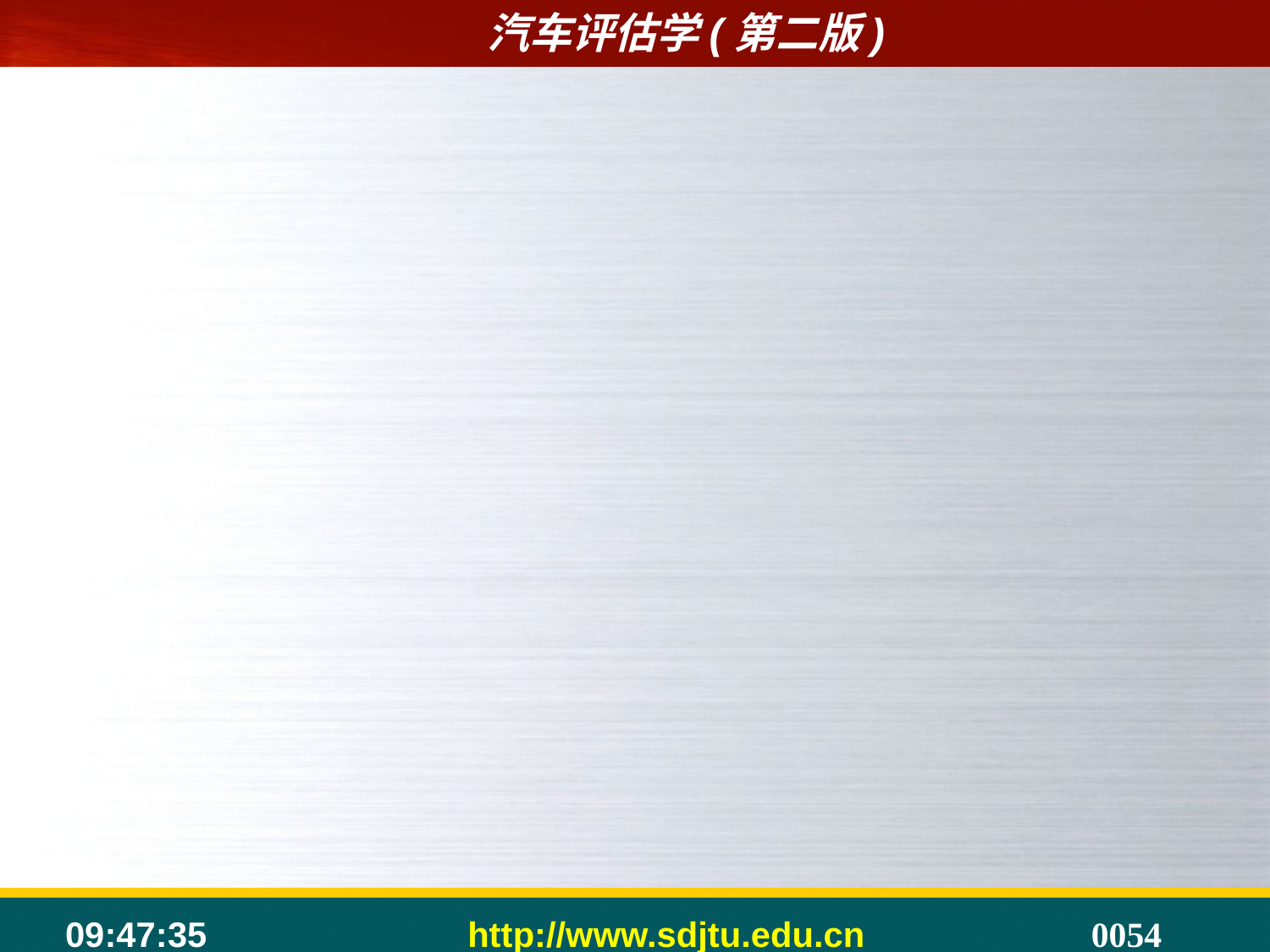

4.检查发动机的急加速性（加速灵敏性）
	待水温、油温都正常后，通过改变节气门的开度，检查发动机在各种转速下运转是否平稳，转速变化时应过渡顺畅。
5.检查曲轴箱窜油、窜气情况
	打开润滑油加注口，慢慢踩踏加速踏板，如果窜气严重，肉眼就能观察到油雾气；若窜气不是很严重，可将一张白纸，平放在润滑油加注口上方5cm左右处，然后踩下加速踏板，若白纸上有油迹，则表明有窜油状况发生，严重时油迹面积会更大。
6.检查尾气颜色
	如果发动机技术状况良好，气缸内的混合气体能够充分燃烧，汽油发动机排出的尾气应该是无色的，在冬季能够看见白色的水汽；柴油机工作时排出的气体一般是淡灰色的，当负荷较大时，灰色加深。
7.检查发动机熄火情况
	对于汽油机，关闭点火开关后，发动机正常熄火；对于柴油机，停机装置应灵活有效。